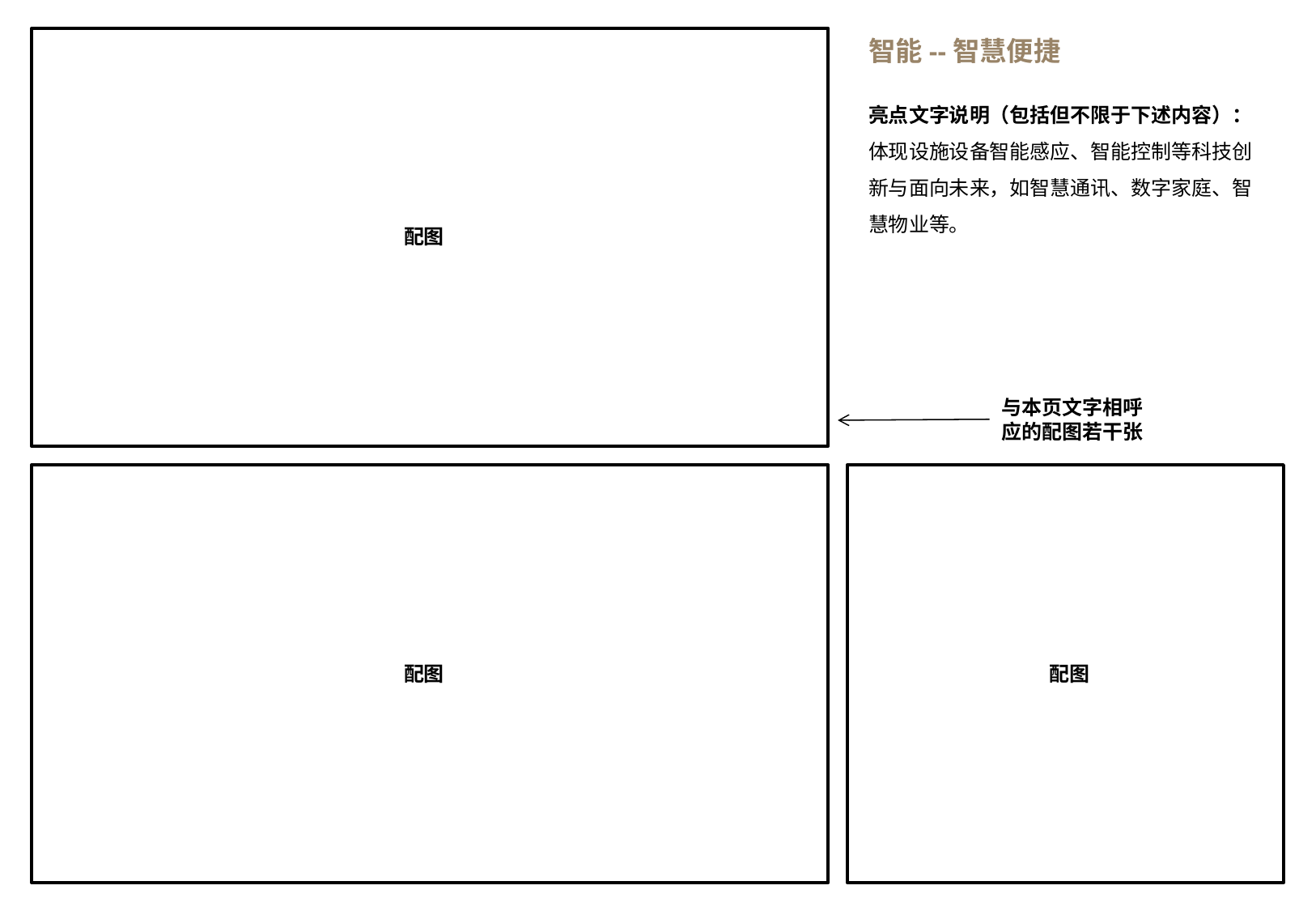

智能--智慧便捷

亮点文字说明（包括但不限于下述内容）：
体现设施设备智能感应、智能控制等科技创新与面向未来，如智慧通讯、数字家庭、智慧物业等。
配图
与本页文字相呼应的配图若干张

配图
配图